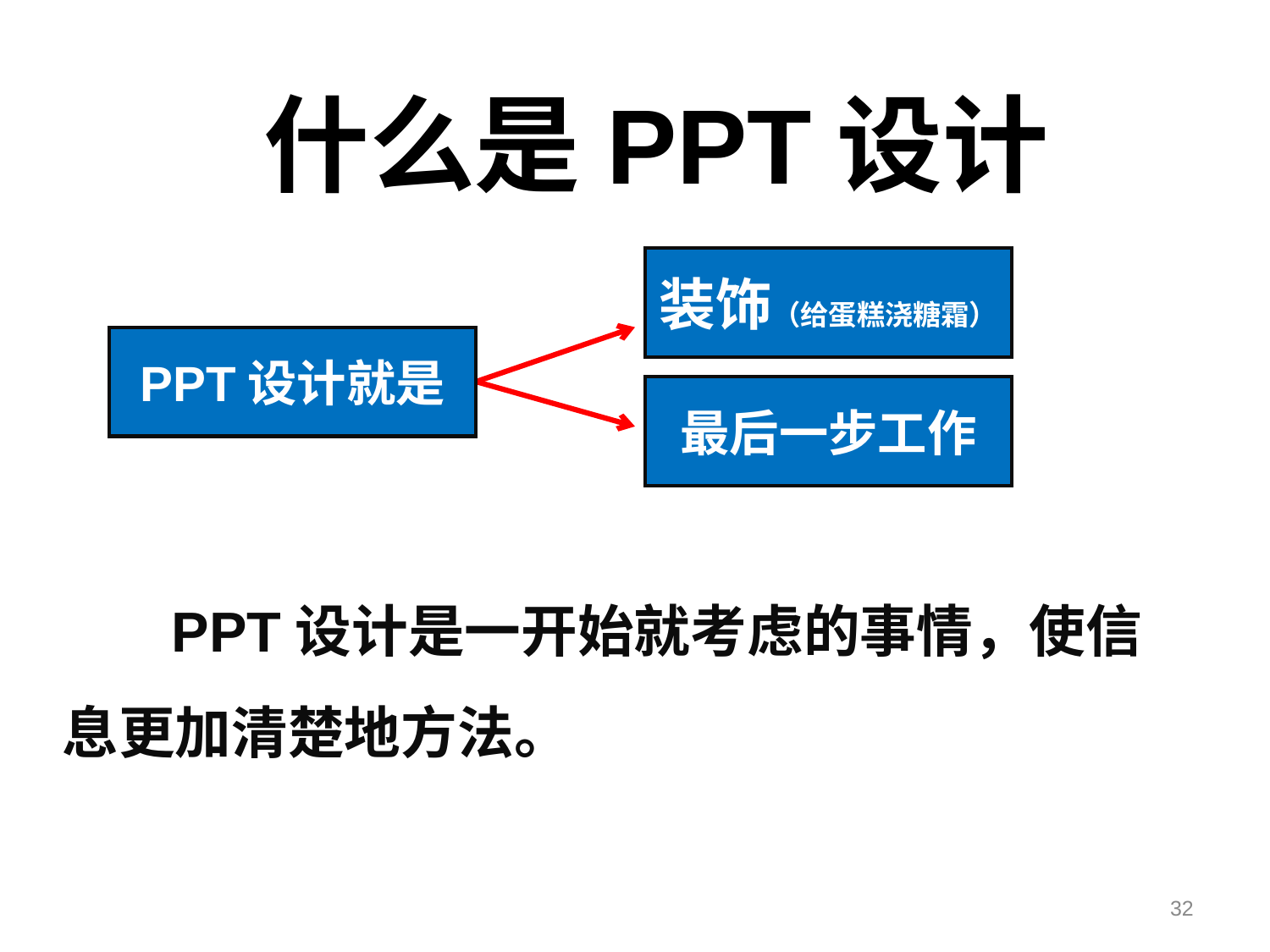

什么是PPT设计
装饰（给蛋糕浇糖霜）

PPT设计就是

最后一步工作

       PPT设计是一开始就考虑的事情，使信息更加清楚地方法。
32